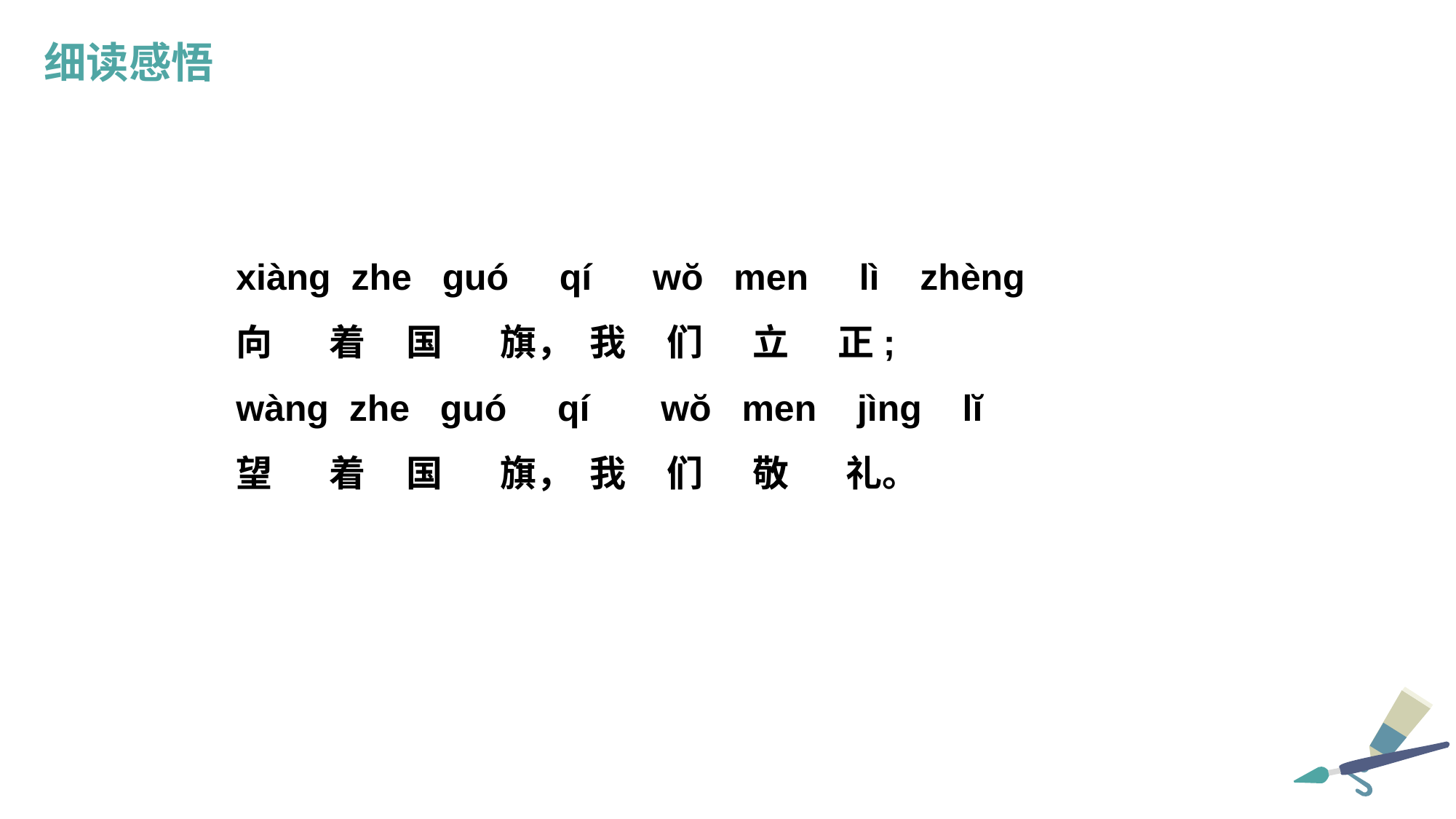

细读感悟

xiàng  zhe   guó     qí      wŏ   men     lì    zhèng
向       着     国       旗，  我     们      立      正;
wàng  zhe   guó     qí       wŏ   men    jìng    lĭ
望       着     国       旗，  我     们      敬       礼。